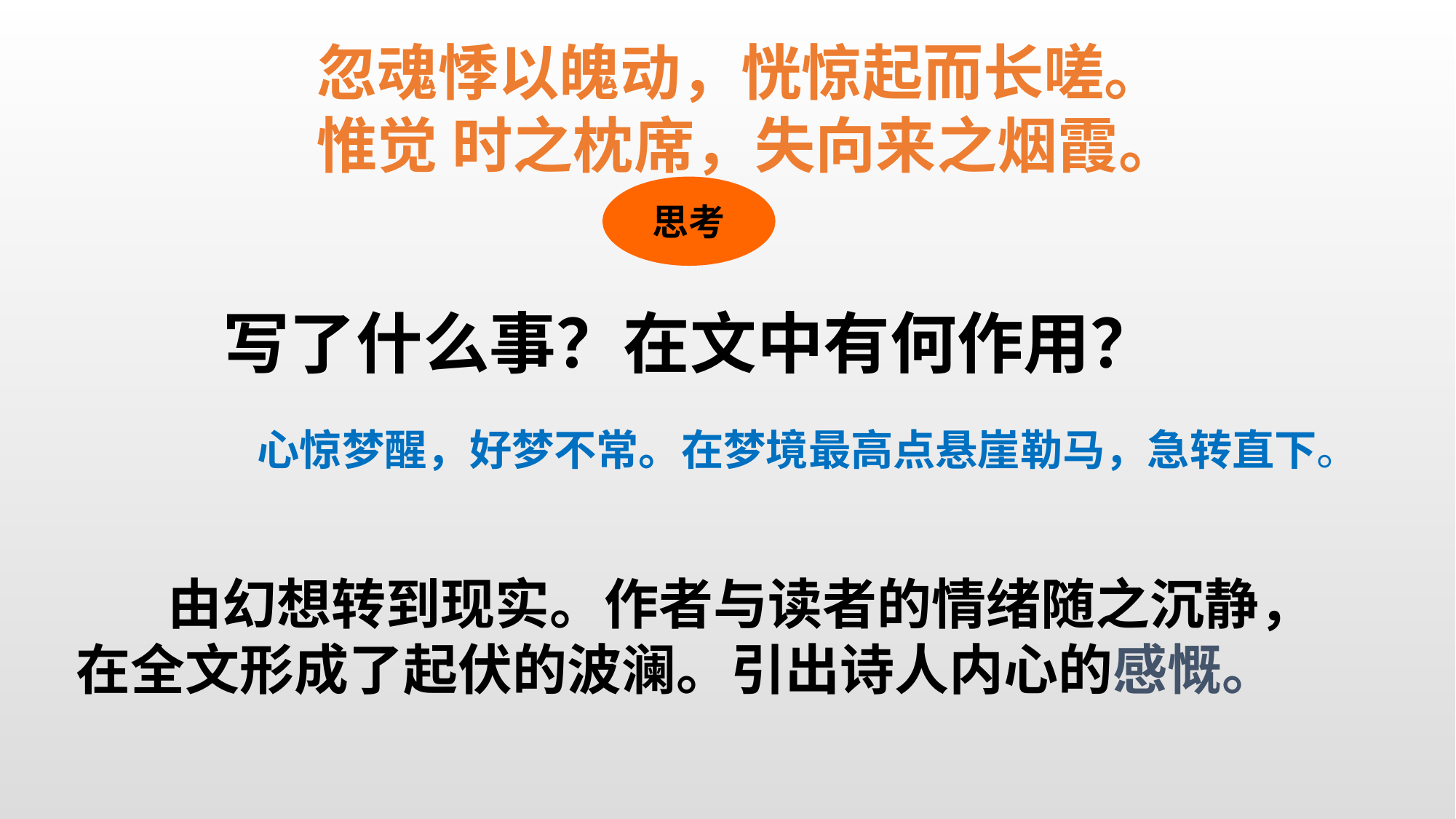

忽魂悸以魄动，恍惊起而长嗟。
惟觉 时之枕席，失向来之烟霞。
思考
写了什么事？在文中有何作用？
        心惊梦醒，好梦不常。在梦境最高点悬崖勒马，急转直下。
        由幻想转到现实。作者与读者的情绪随之沉静，在全文形成了起伏的波澜。引出诗人内心的感慨。